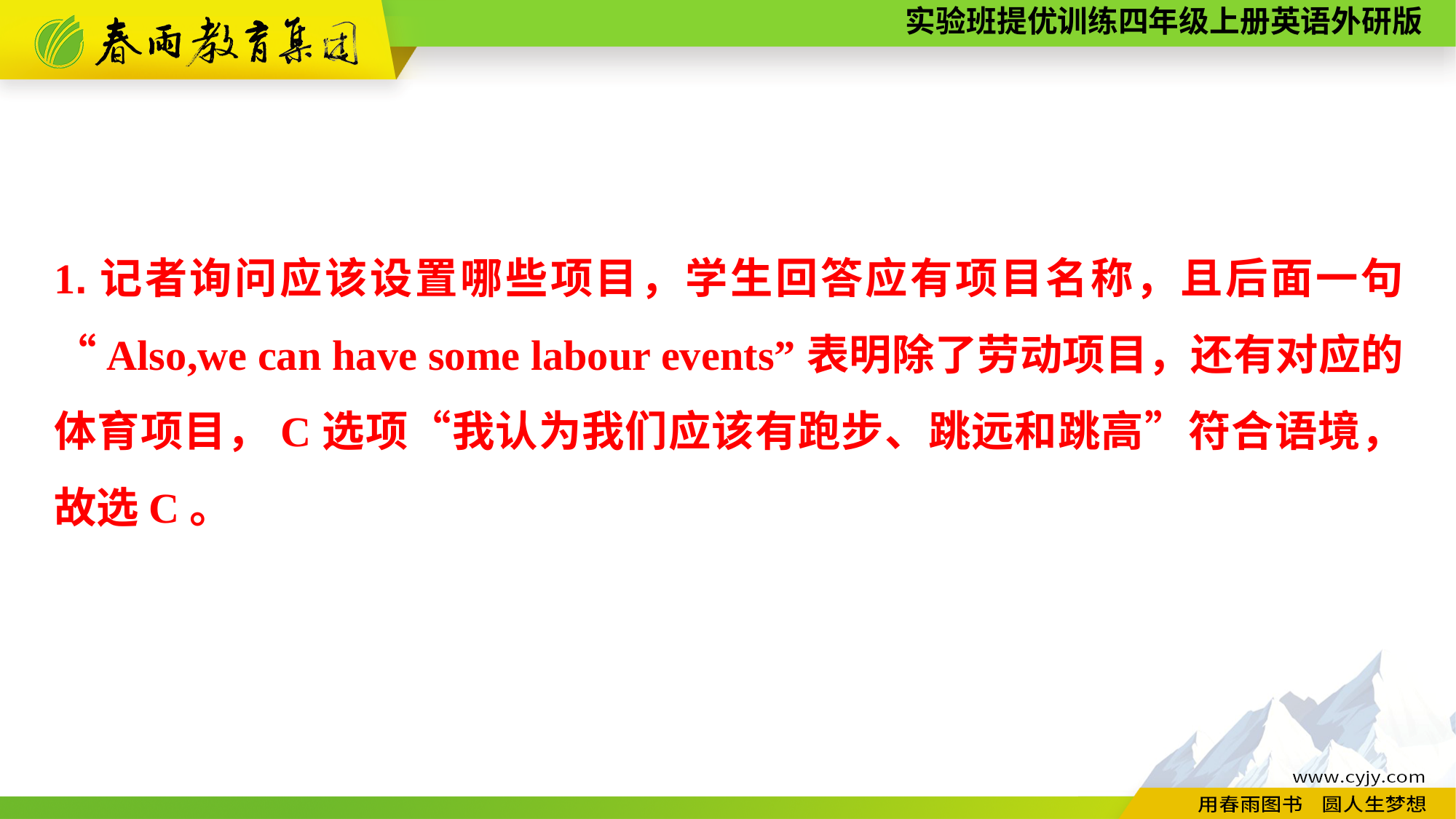

1.记者询问应该设置哪些项目，学生回答应有项目名称，且后面一句“Also,we can have some labour events”表明除了劳动项目，还有对应的体育项目，C选项“我认为我们应该有跑步、跳远和跳高”符合语境，故选C。